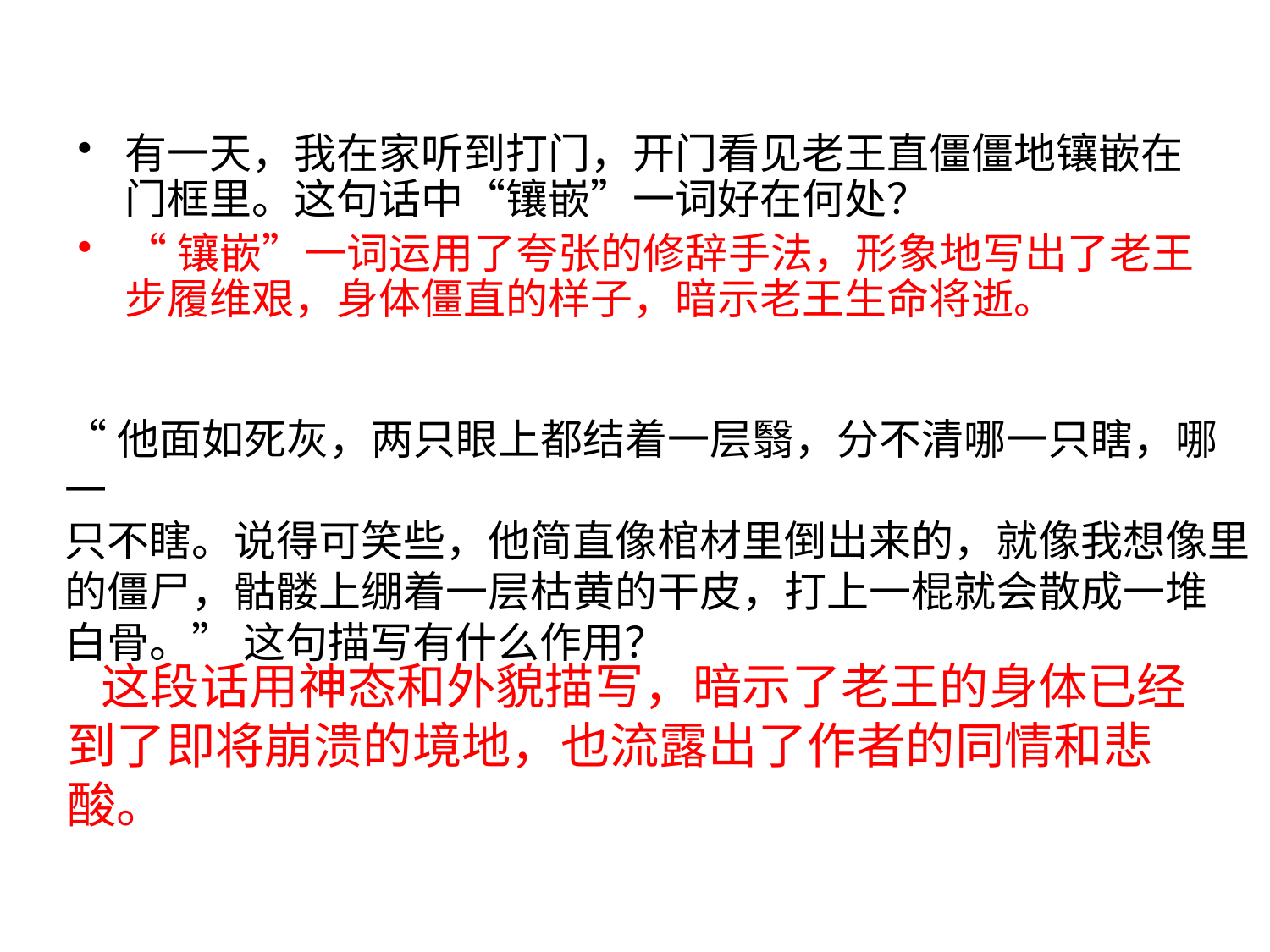

有一天，我在家听到打门，开门看见老王直僵僵地镶嵌在门框里。这句话中“镶嵌”一词好在何处？
“镶嵌”一词运用了夸张的修辞手法，形象地写出了老王步履维艰，身体僵直的样子，暗示老王生命将逝。
“他面如死灰，两只眼上都结着一层翳，分不清哪一只瞎，哪一
只不瞎。说得可笑些，他简直像棺材里倒出来的，就像我想像里
的僵尸，骷髅上绷着一层枯黄的干皮，打上一棍就会散成一堆
白骨。” 这句描写有什么作用？
  这段话用神态和外貌描写，暗示了老王的身体已经到了即将崩溃的境地，也流露出了作者的同情和悲酸。